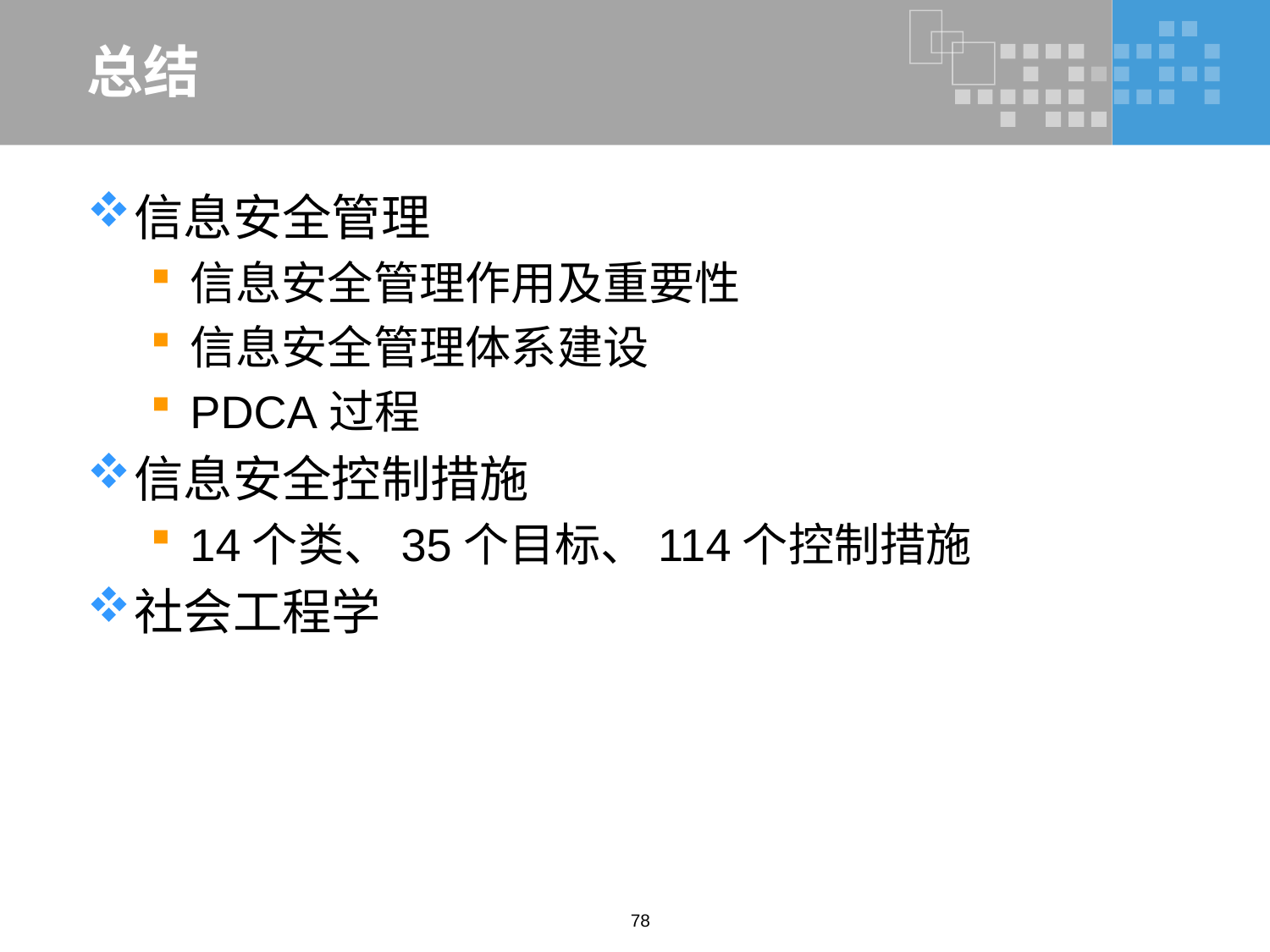

# 总结
信息安全管理
信息安全管理作用及重要性
信息安全管理体系建设
PDCA过程
信息安全控制措施
14个类、35个目标、114个控制措施
社会工程学
78